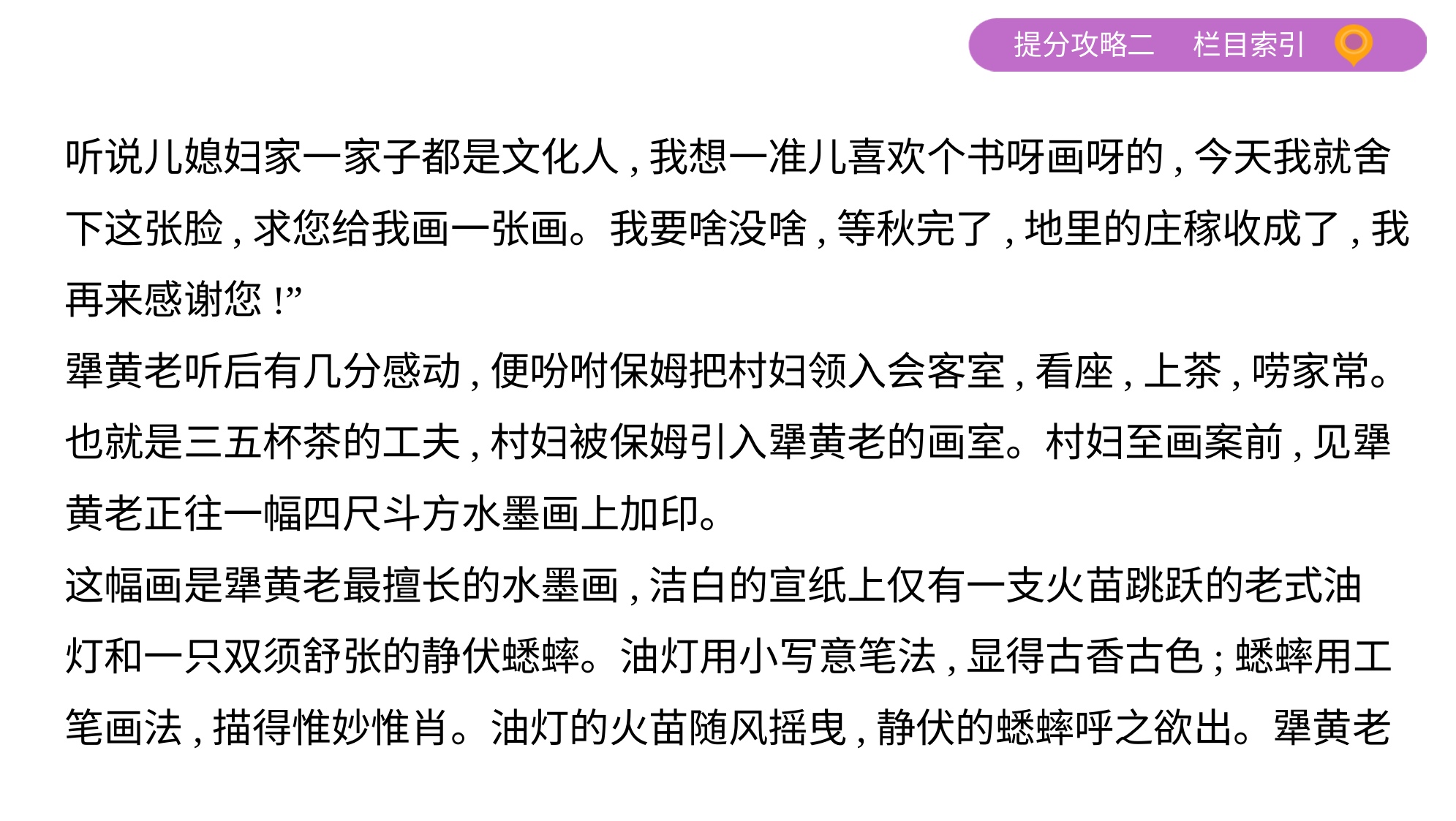

听说儿媳妇家一家子都是文化人,我想一准儿喜欢个书呀画呀的,今天我就舍
下这张脸,求您给我画一张画。我要啥没啥,等秋完了,地里的庄稼收成了,我
再来感谢您!”
犟黄老听后有几分感动,便吩咐保姆把村妇领入会客室,看座,上茶,唠家常。
也就是三五杯茶的工夫,村妇被保姆引入犟黄老的画室。村妇至画案前,见犟
黄老正往一幅四尺斗方水墨画上加印。
这幅画是犟黄老最擅长的水墨画,洁白的宣纸上仅有一支火苗跳跃的老式油
灯和一只双须舒张的静伏蟋蟀。油灯用小写意笔法,显得古香古色;蟋蟀用工
笔画法,描得惟妙惟肖。油灯的火苗随风摇曳,静伏的蟋蟀呼之欲出。犟黄老